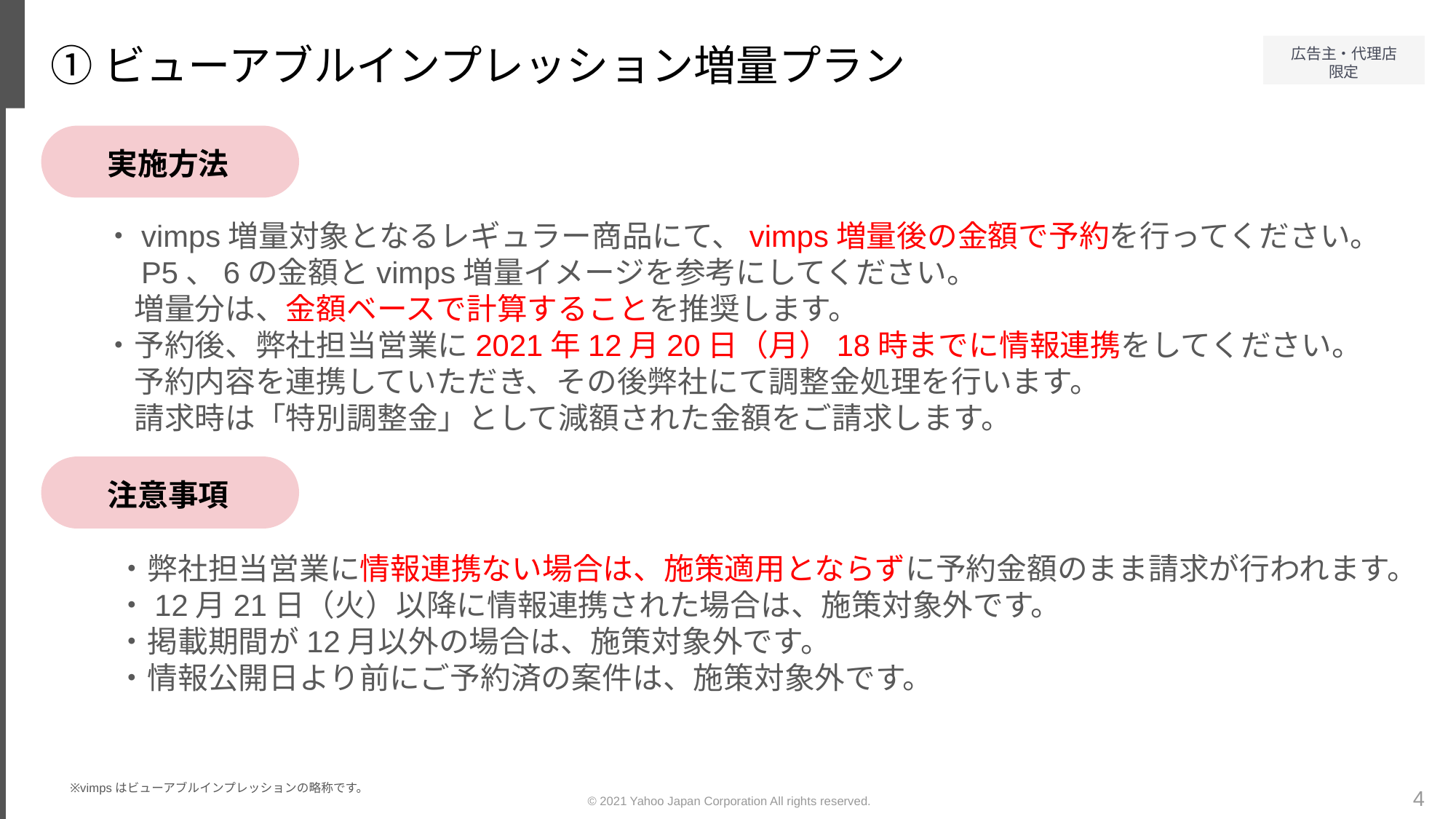

①ビューアブルインプレッション増量プラン

実施方法
・vimps増量対象となるレギュラー商品にて、vimps増量後の金額で予約を行ってください。
　P5、6の金額とvimps増量イメージを参考にしてください。
　増量分は、金額ベースで計算することを推奨します。
・予約後、弊社担当営業に2021年12月20日（月）18時までに情報連携をしてください。
　予約内容を連携していただき、その後弊社にて調整金処理を行います。
　請求時は「特別調整金」として減額された金額をご請求します。

注意事項
・弊社担当営業に情報連携ない場合は、施策適用とならずに予約金額のまま請求が行われます。
・12月21日（火）以降に情報連携された場合は、施策対象外です。
・掲載期間が12月以外の場合は、施策対象外です。
・情報公開日より前にご予約済の案件は、施策対象外です。
※vimpsはビューアブルインプレッションの略称です。
4